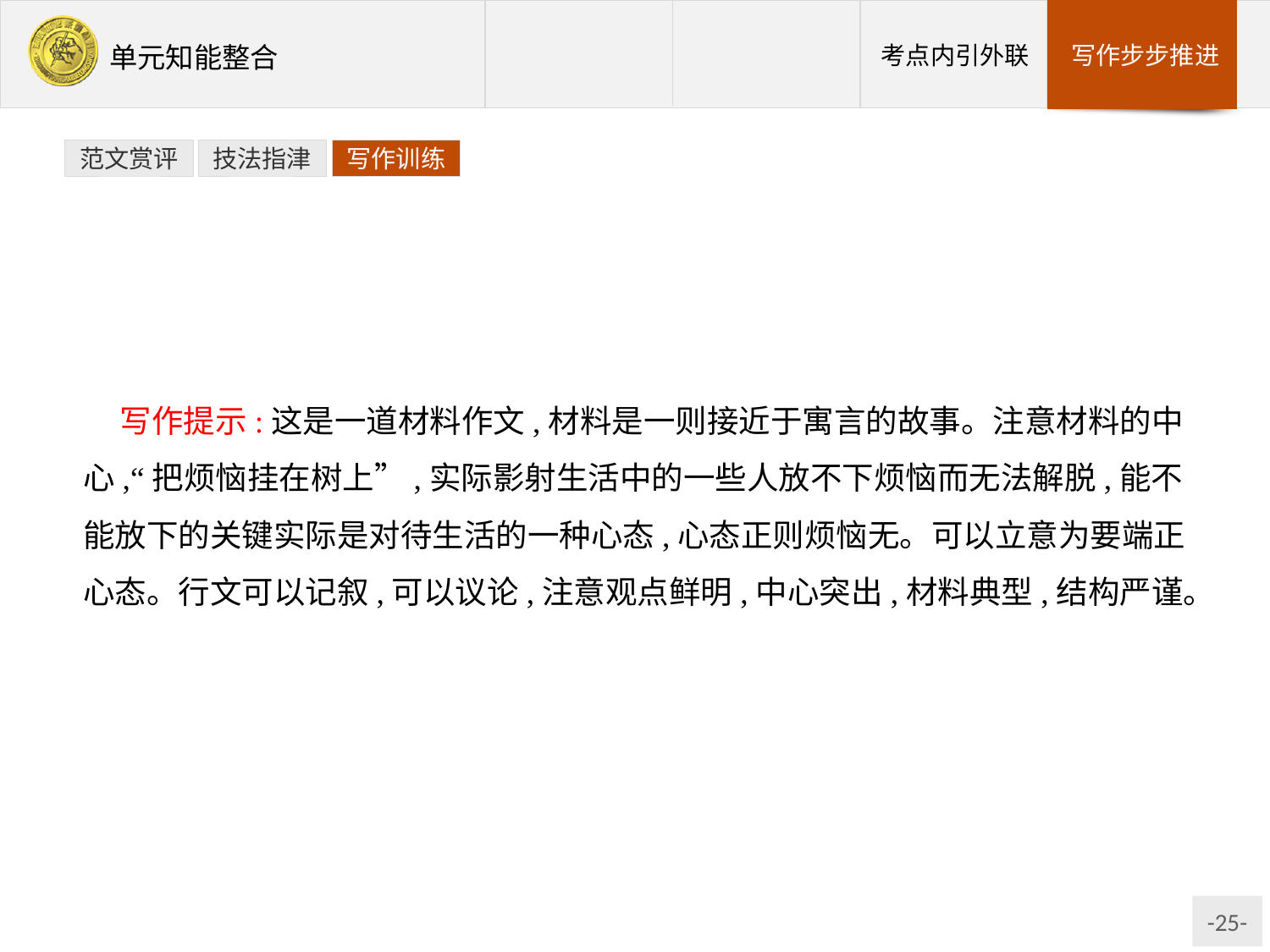

范文赏评
技法指津
写作训练
写作提示:这是一道材料作文,材料是一则接近于寓言的故事。注意材料的中心,“把烦恼挂在树上”,实际影射生活中的一些人放不下烦恼而无法解脱,能不能放下的关键实际是对待生活的一种心态,心态正则烦恼无。可以立意为要端正心态。行文可以记叙,可以议论,注意观点鲜明,中心突出,材料典型,结构严谨。